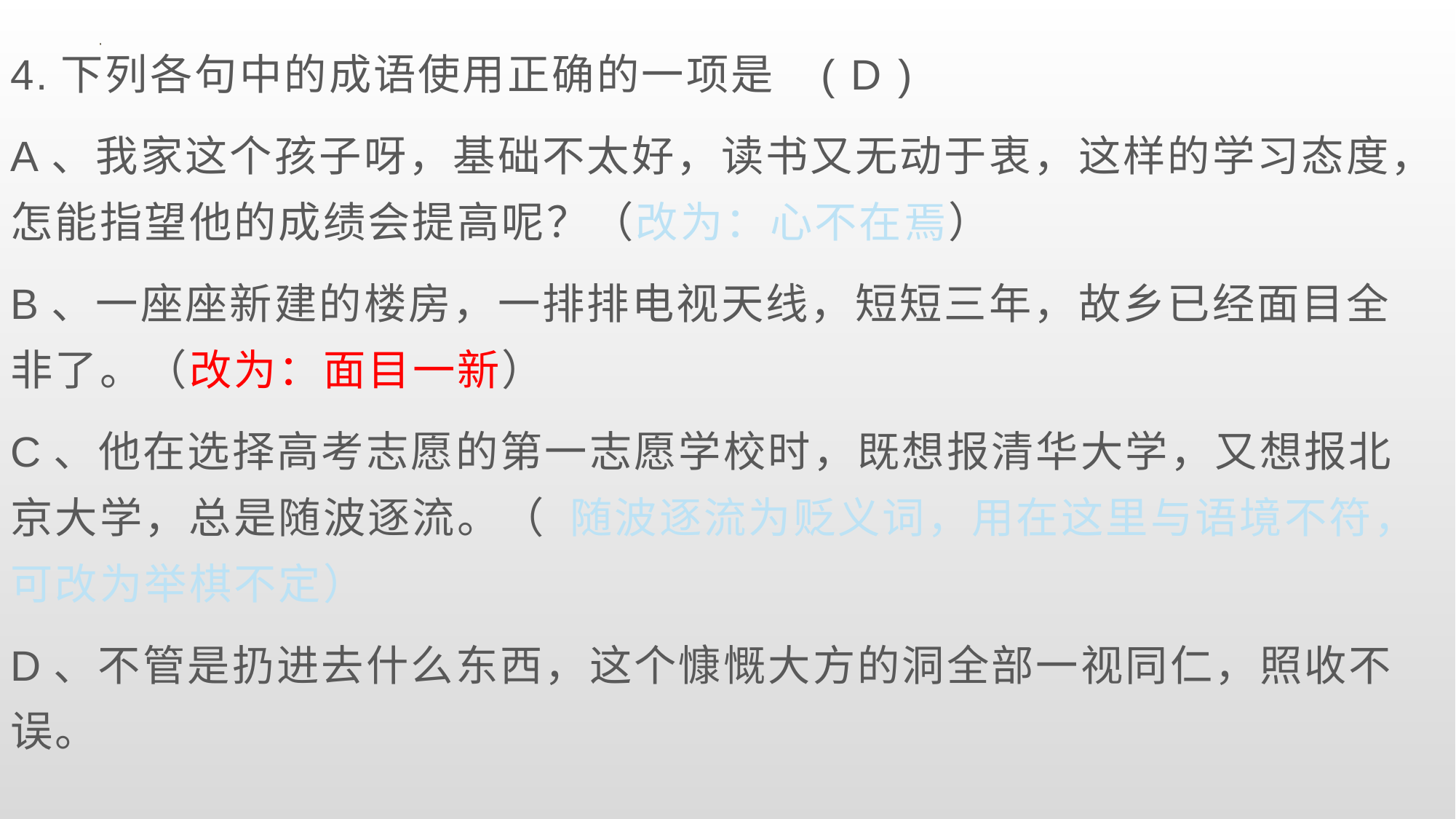

4.下列各句中的成语使用正确的一项是   ( D )
A、我家这个孩子呀，基础不太好，读书又无动于衷，这样的学习态度，怎能指望他的成绩会提高呢？（改为：心不在焉）
B、一座座新建的楼房，一排排电视天线，短短三年，故乡已经面目全非了。（改为：面目一新）
C、他在选择高考志愿的第一志愿学校时，既想报清华大学，又想报北京大学，总是随波逐流。（  随波逐流为贬义词，用在这里与语境不符，可改为举棋不定）
D、不管是扔进去什么东西，这个慷慨大方的洞全部一视同仁，照收不误。